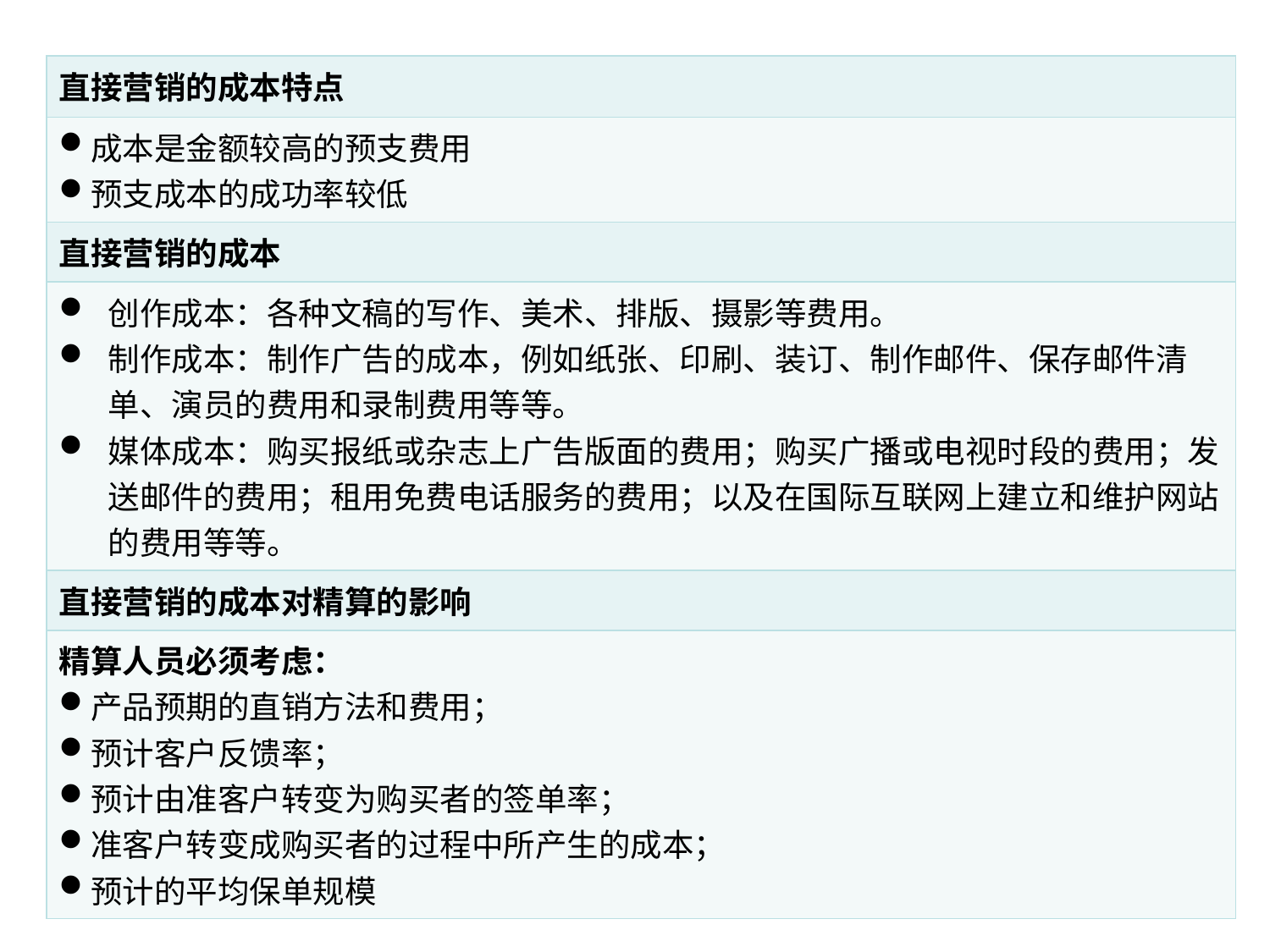

| 直接营销的成本特点 |
| --- |
| 成本是金额较高的预支费用 预支成本的成功率较低 |
| 直接营销的成本 |
| 创作成本：各种文稿的写作、美术、排版、摄影等费用。 制作成本：制作广告的成本，例如纸张、印刷、装订、制作邮件、保存邮件清单、演员的费用和录制费用等等。 媒体成本：购买报纸或杂志上广告版面的费用；购买广播或电视时段的费用；发送邮件的费用；租用免费电话服务的费用；以及在国际互联网上建立和维护网站的费用等等。 |
| 直接营销的成本对精算的影响 |
| 精算人员必须考虑： 产品预期的直销方法和费用； 预计客户反馈率； 预计由准客户转变为购买者的签单率； 准客户转变成购买者的过程中所产生的成本； 预计的平均保单规模 |